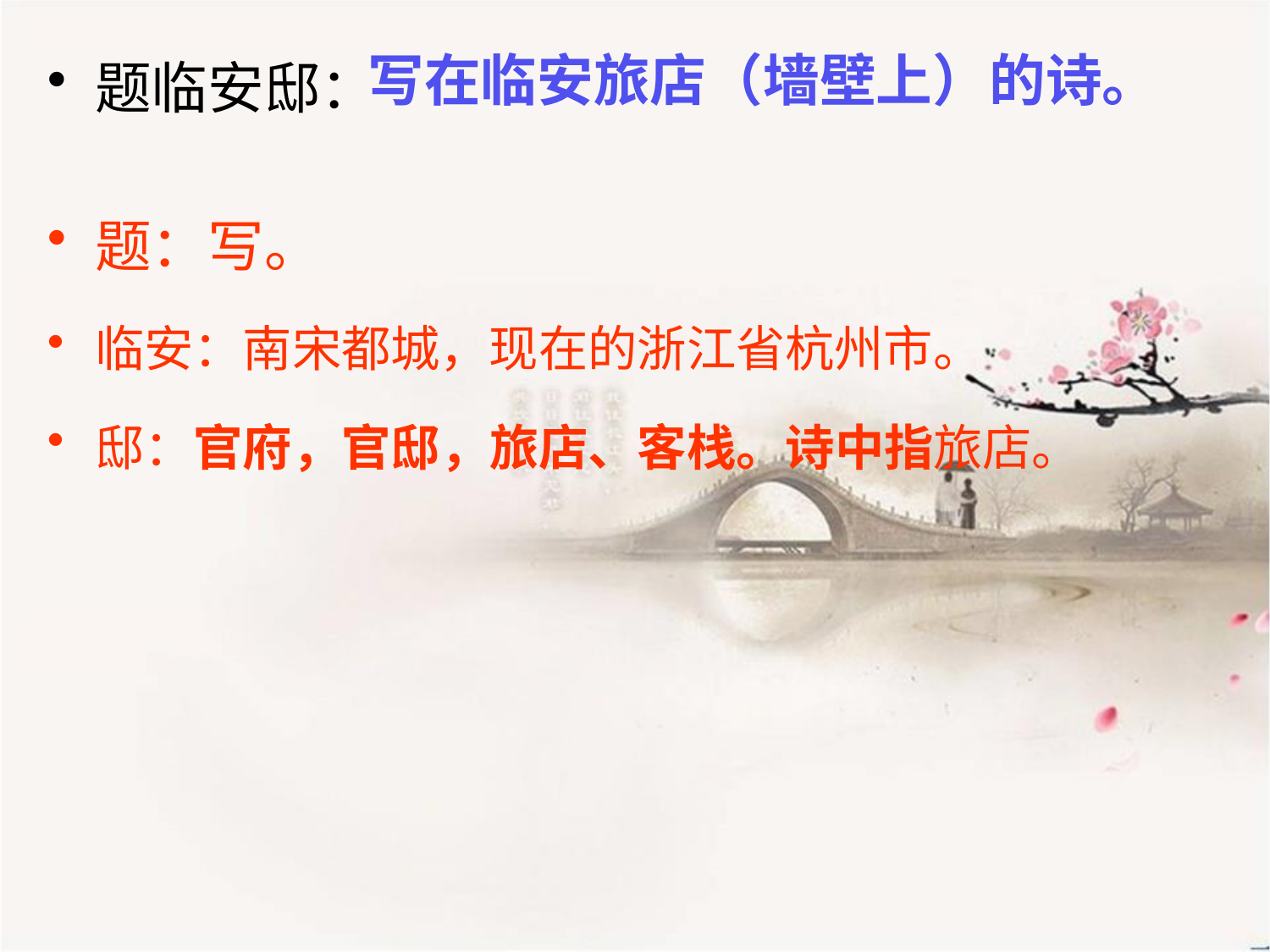

题临安邸：

题：写。

临安：南宋都城，现在的浙江省杭州市。

邸：官府，官邸，旅店、客栈。诗中指旅店。

写在临安旅店（墙壁上）的诗。